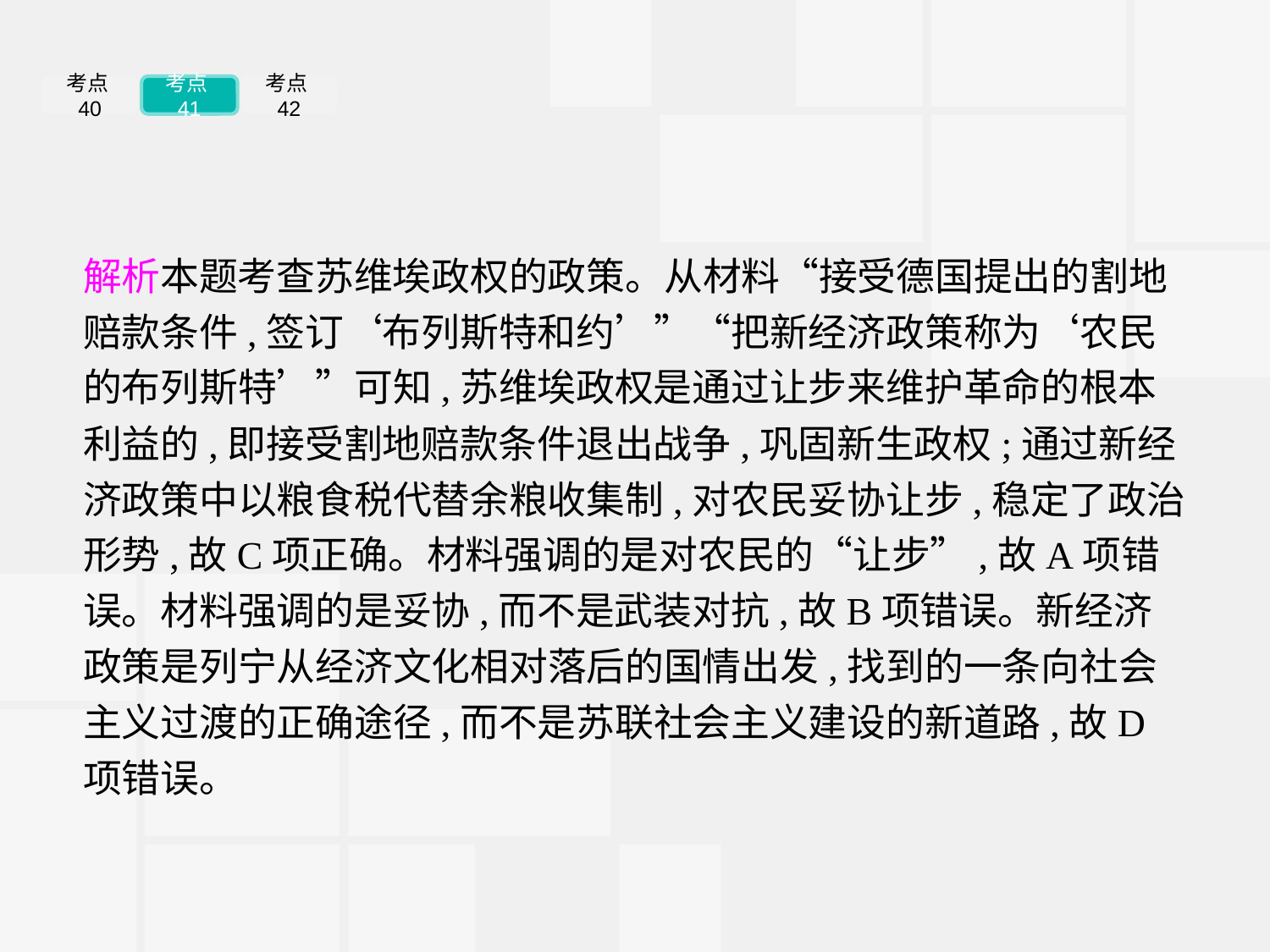

考点40
考点41
考点42
解析本题考查苏维埃政权的政策。从材料“接受德国提出的割地赔款条件,签订‘布列斯特和约’”“把新经济政策称为‘农民的布列斯特’”可知,苏维埃政权是通过让步来维护革命的根本利益的,即接受割地赔款条件退出战争,巩固新生政权;通过新经济政策中以粮食税代替余粮收集制,对农民妥协让步,稳定了政治形势,故C项正确。材料强调的是对农民的“让步”,故A项错误。材料强调的是妥协,而不是武装对抗,故B项错误。新经济政策是列宁从经济文化相对落后的国情出发,找到的一条向社会主义过渡的正确途径,而不是苏联社会主义建设的新道路,故D项错误。